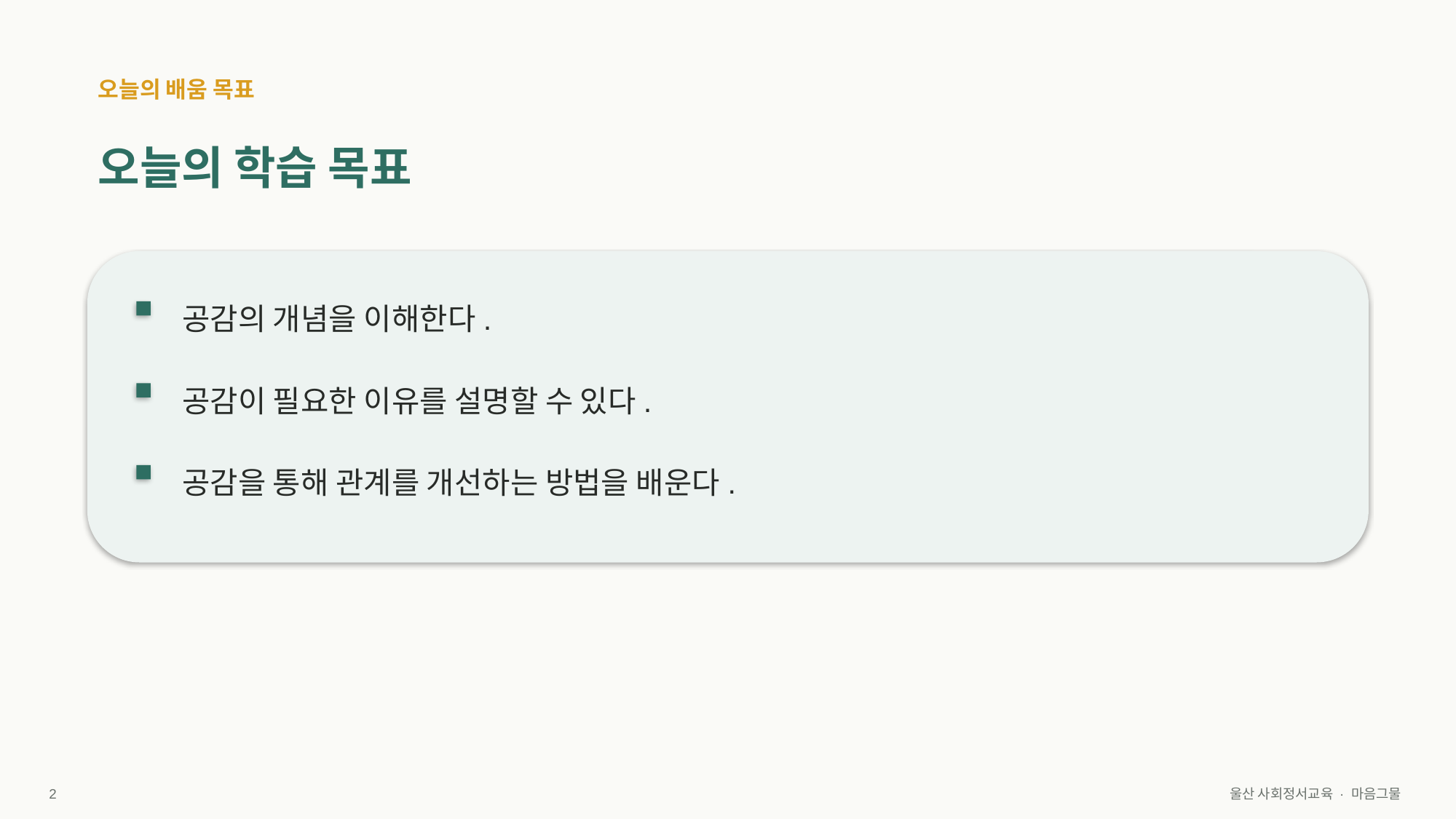

오늘의 배움 목표
오늘의 학습 목표

공감의 개념을 이해한다.

공감이 필요한 이유를 설명할 수 있다.

공감을 통해 관계를 개선하는 방법을 배운다.

2
울산 사회정서교육 · 마음그물